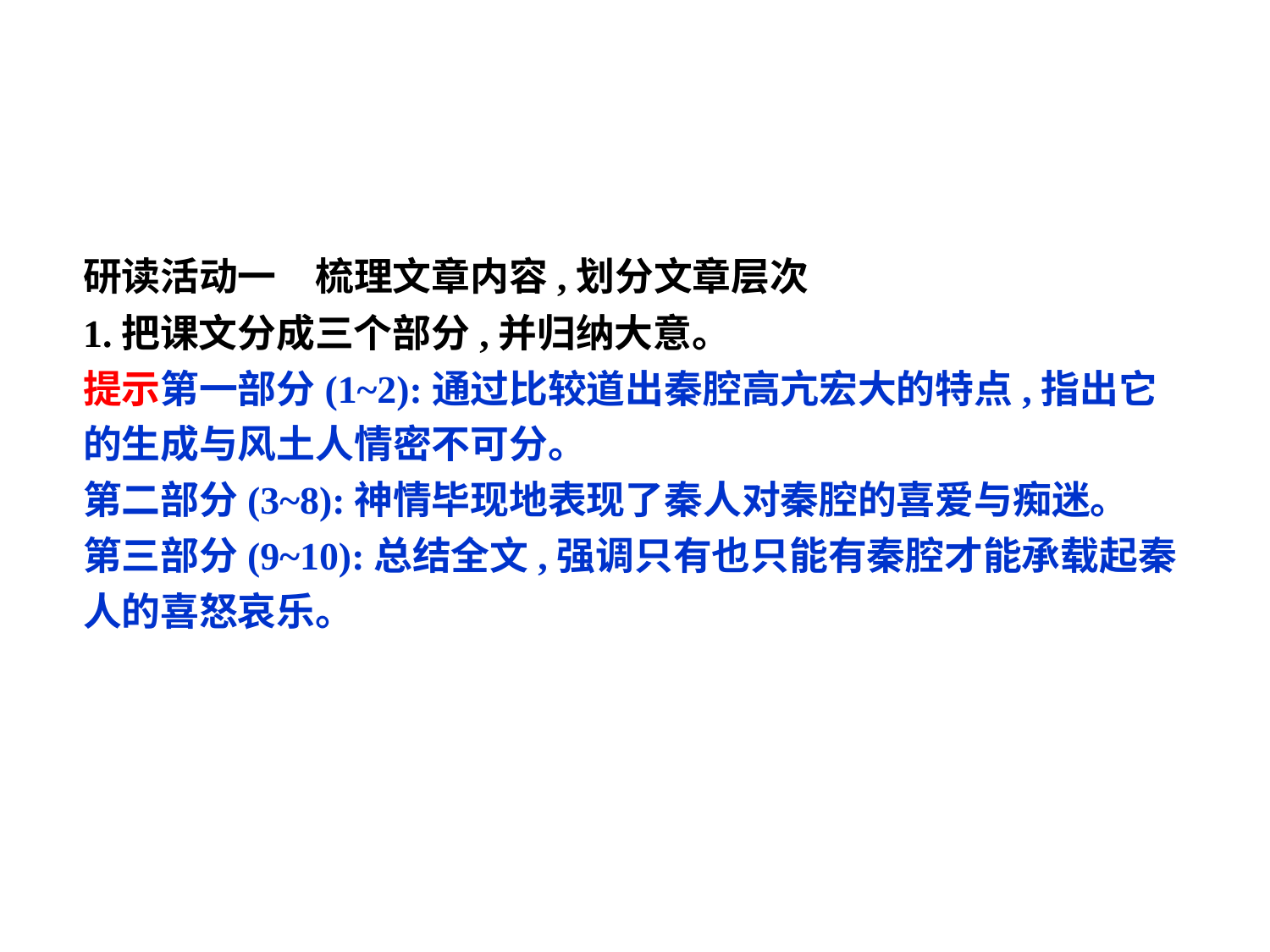

研读活动一　梳理文章内容,划分文章层次
1.把课文分成三个部分,并归纳大意。
提示第一部分(1~2):通过比较道出秦腔高亢宏大的特点,指出它的生成与风土人情密不可分。
第二部分(3~8):神情毕现地表现了秦人对秦腔的喜爱与痴迷。
第三部分(9~10):总结全文,强调只有也只能有秦腔才能承载起秦人的喜怒哀乐。